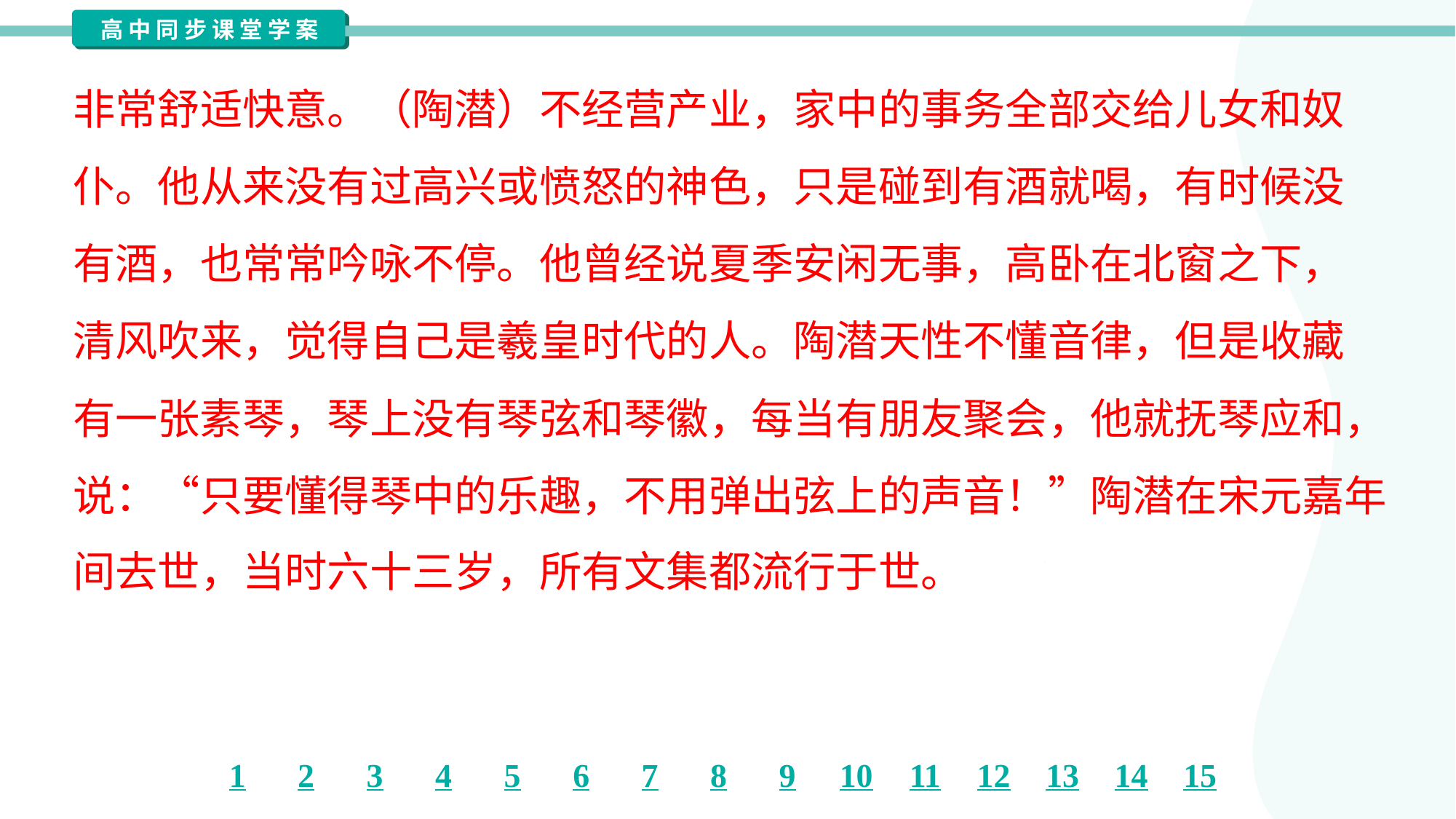

非常舒适快意。（陶潜）不经营产业，家中的事务全部交给儿女和奴
仆。他从来没有过高兴或愤怒的神色，只是碰到有酒就喝，有时候没
有酒，也常常吟咏不停。他曾经说夏季安闲无事，高卧在北窗之下，
清风吹来，觉得自己是羲皇时代的人。陶潜天性不懂音律，但是收藏
有一张素琴，琴上没有琴弦和琴徽，每当有朋友聚会，他就抚琴应和，
说：“只要懂得琴中的乐趣，不用弹出弦上的声音！”陶潜在宋元嘉年
间去世，当时六十三岁，所有文集都流行于世。